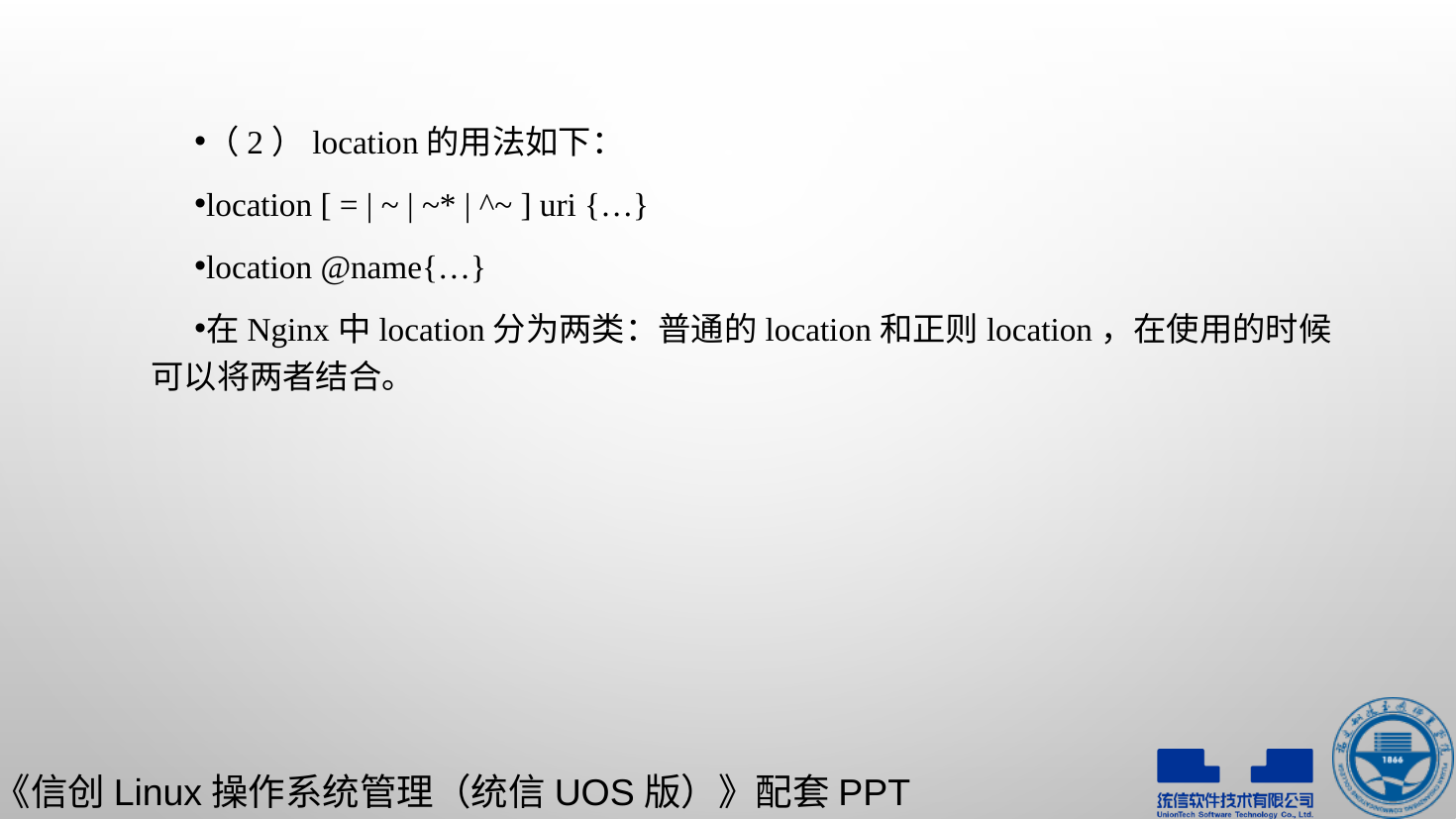

（2）location的用法如下：
location [ = | ~ | ~* | ^~ ] uri {…}
location @name{…}
在Nginx中location分为两类：普通的location和正则location，在使用的时候可以将两者结合。